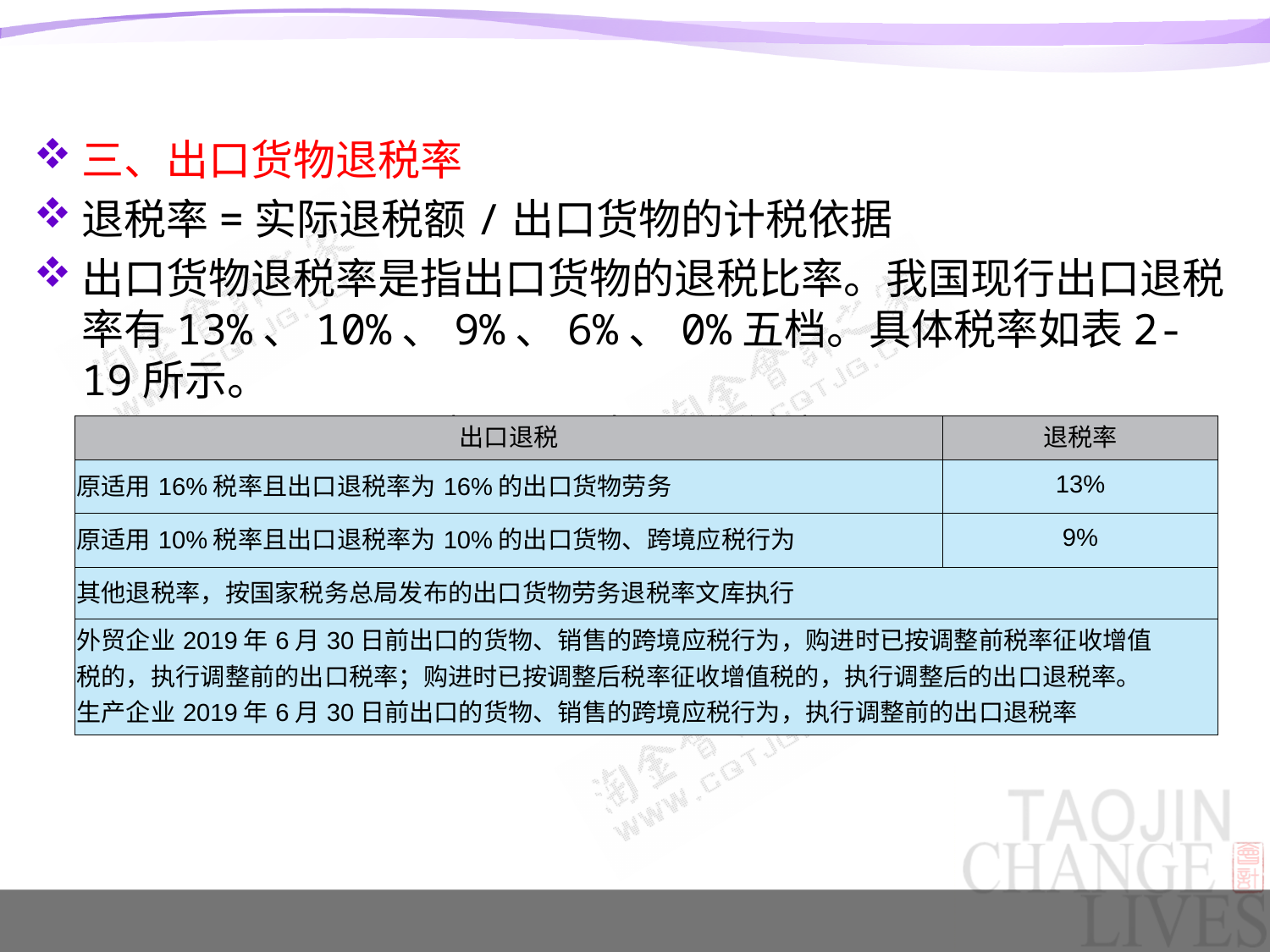

三、出口货物退税率
退税率=实际退税额/出口货物的计税依据
出口货物退税率是指出口货物的退税比率。我国现行出口退税率有13%、10%、9%、6%、0%五档。具体税率如表2-19所示。
表2-19  出口退税税率表
| 出口退税 | 退税率 |
| --- | --- |
| 原适用16%税率且出口退税率为16%的出口货物劳务 | 13% |
| 原适用10%税率且出口退税率为10%的出口货物、跨境应税行为 | 9% |
| 其他退税率，按国家税务总局发布的出口货物劳务退税率文库执行 |  |
| 外贸企业2019年6月30日前出口的货物、销售的跨境应税行为，购进时已按调整前税率征收增值 税的，执行调整前的出口税率；购进时已按调整后税率征收增值税的，执行调整后的出口退税率。 生产企业2019年6月30日前出口的货物、销售的跨境应税行为，执行调整前的出口退税率 |  |